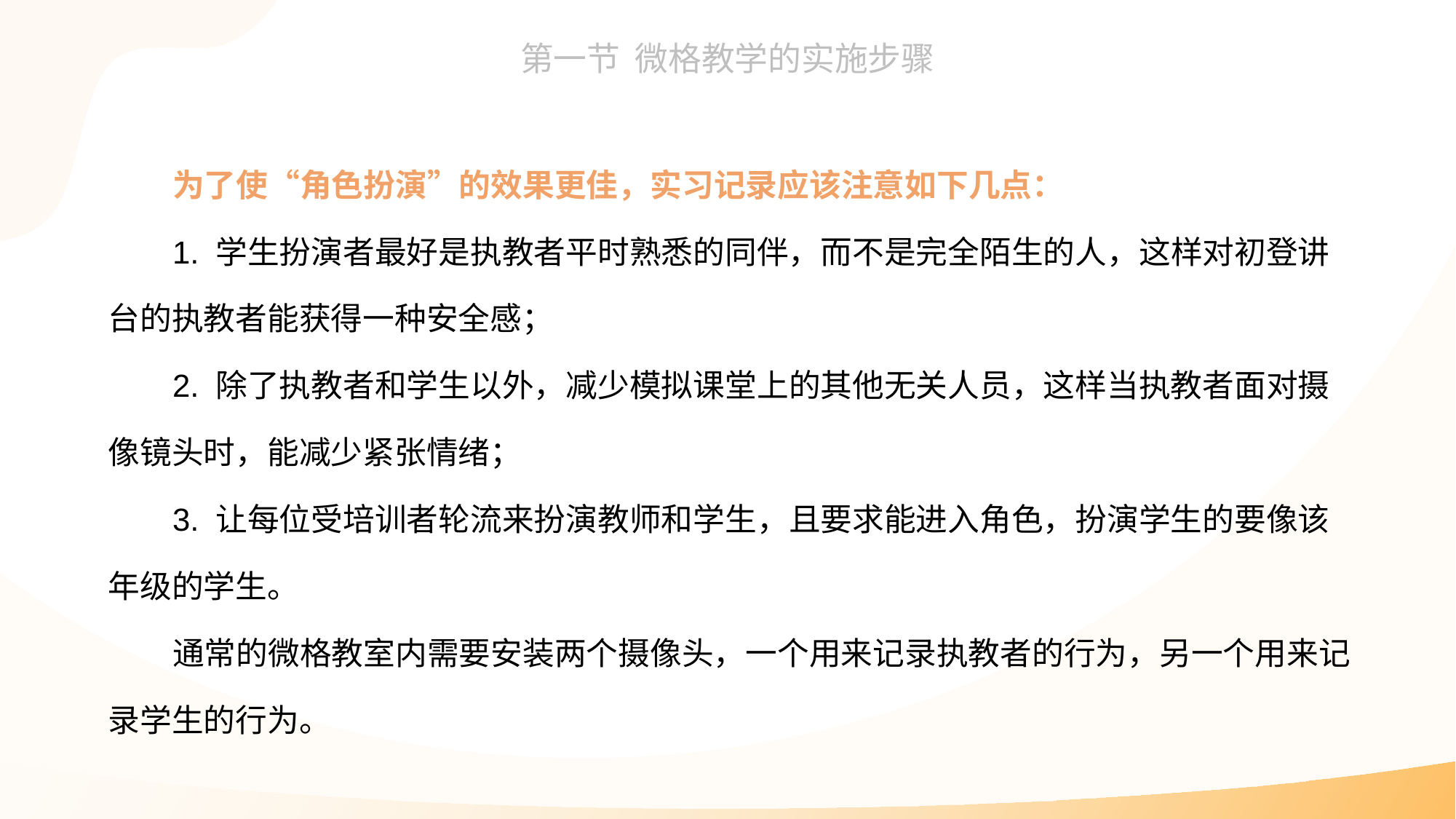

为了使“角色扮演”的效果更佳，实习记录应该注意如下几点：
1. 学生扮演者最好是执教者平时熟悉的同伴，而不是完全陌生的人，这样对初登讲台的执教者能获得一种安全感；
2. 除了执教者和学生以外，减少模拟课堂上的其他无关人员，这样当执教者面对摄像镜头时，能减少紧张情绪；
3. 让每位受培训者轮流来扮演教师和学生，且要求能进入角色，扮演学生的要像该年级的学生。
通常的微格教室内需要安装两个摄像头，一个用来记录执教者的行为，另一个用来记录学生的行为。